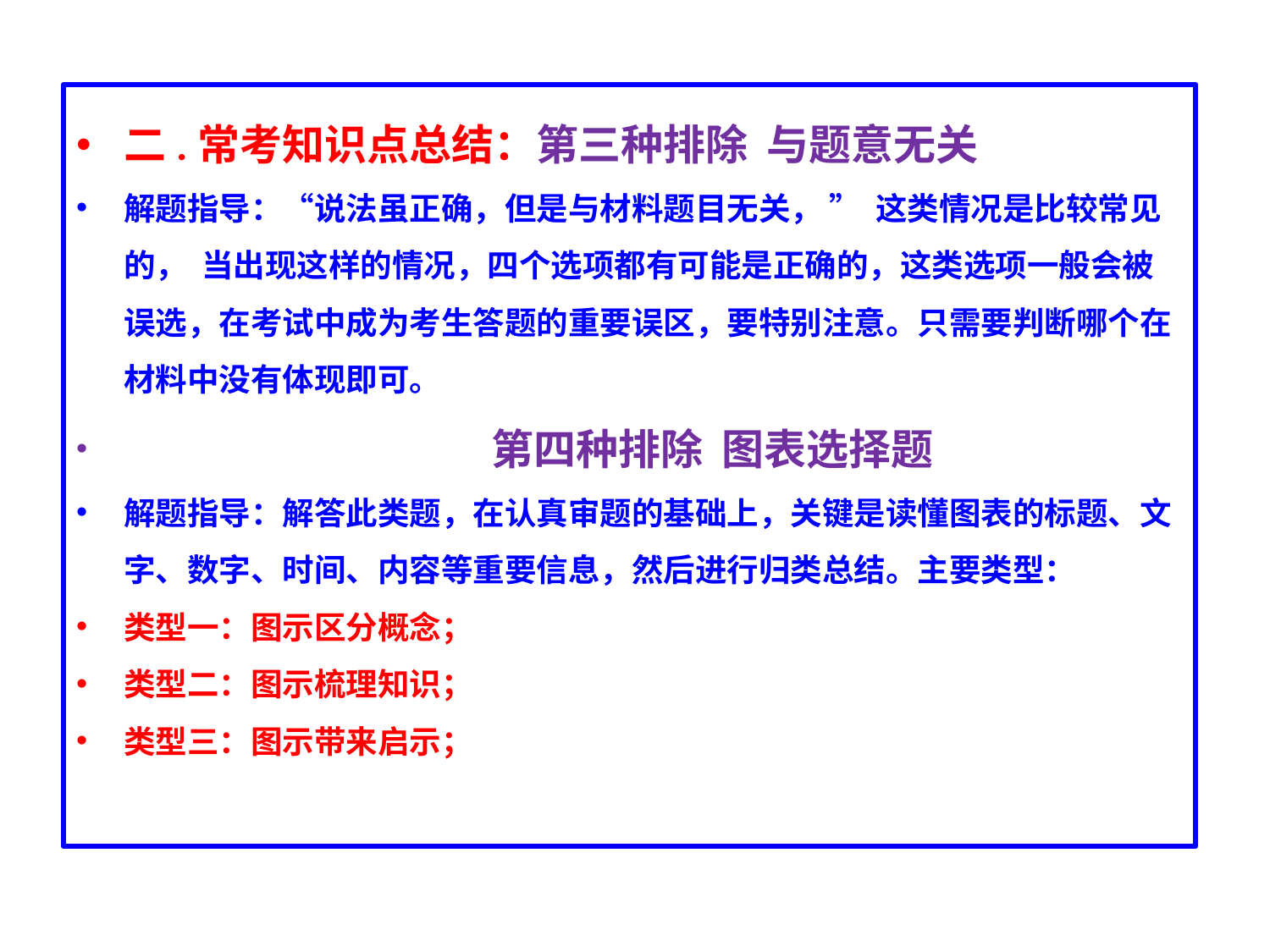

二.常考知识点总结：第三种排除  与题意无关
解题指导：“说法虽正确，但是与材料题目无关， ”  这类情况是比较常见的，  当出现这样的情况，四个选项都有可能是正确的，这类选项一般会被误选，在考试中成为考生答题的重要误区，要特别注意。只需要判断哪个在材料中没有体现即可。
                                                  第四种排除  图表选择题
解题指导：解答此类题，在认真审题的基础上，关键是读懂图表的标题、文字、数字、时间、内容等重要信息，然后进行归类总结。主要类型：
类型一：图示区分概念；
类型二：图示梳理知识；
类型三：图示带来启示；